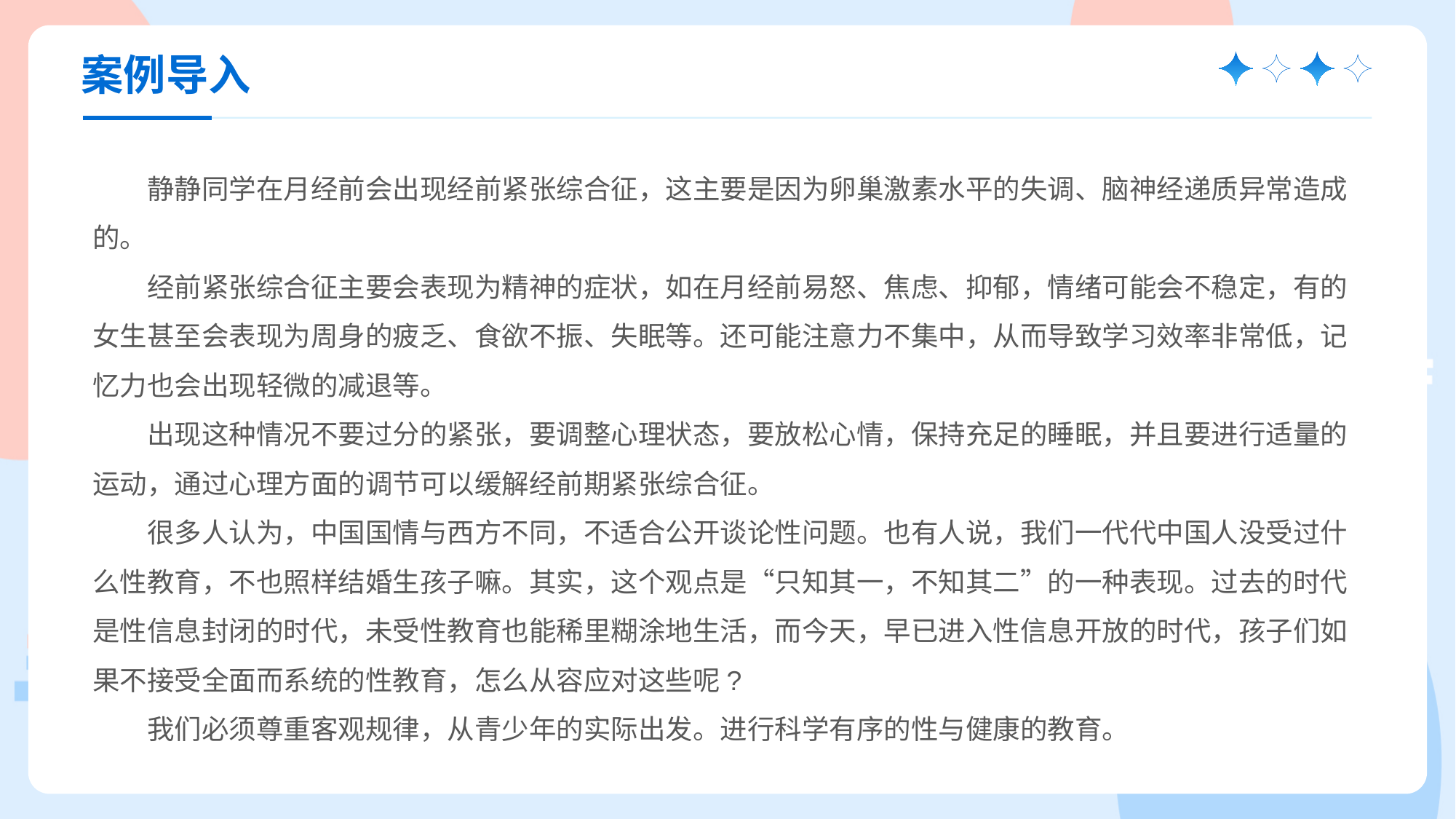

案例导入
静静同学在月经前会出现经前紧张综合征，这主要是因为卵巢激素水平的失调、脑神经递质异常造成的。
经前紧张综合征主要会表现为精神的症状，如在月经前易怒、焦虑、抑郁，情绪可能会不稳定，有的女生甚至会表现为周身的疲乏、食欲不振、失眠等。还可能注意力不集中，从而导致学习效率非常低，记忆力也会出现轻微的减退等。
出现这种情况不要过分的紧张，要调整心理状态，要放松心情，保持充足的睡眠，并且要进行适量的运动，通过心理方面的调节可以缓解经前期紧张综合征。
很多人认为，中国国情与西方不同，不适合公开谈论性问题。也有人说，我们一代代中国人没受过什么性教育，不也照样结婚生孩子嘛。其实，这个观点是“只知其一，不知其二”的一种表现。过去的时代是性信息封闭的时代，未受性教育也能稀里糊涂地生活，而今天，早已进入性信息开放的时代，孩子们如果不接受全面而系统的性教育，怎么从容应对这些呢?
我们必须尊重客观规律，从青少年的实际出发。进行科学有序的性与健康的教育。